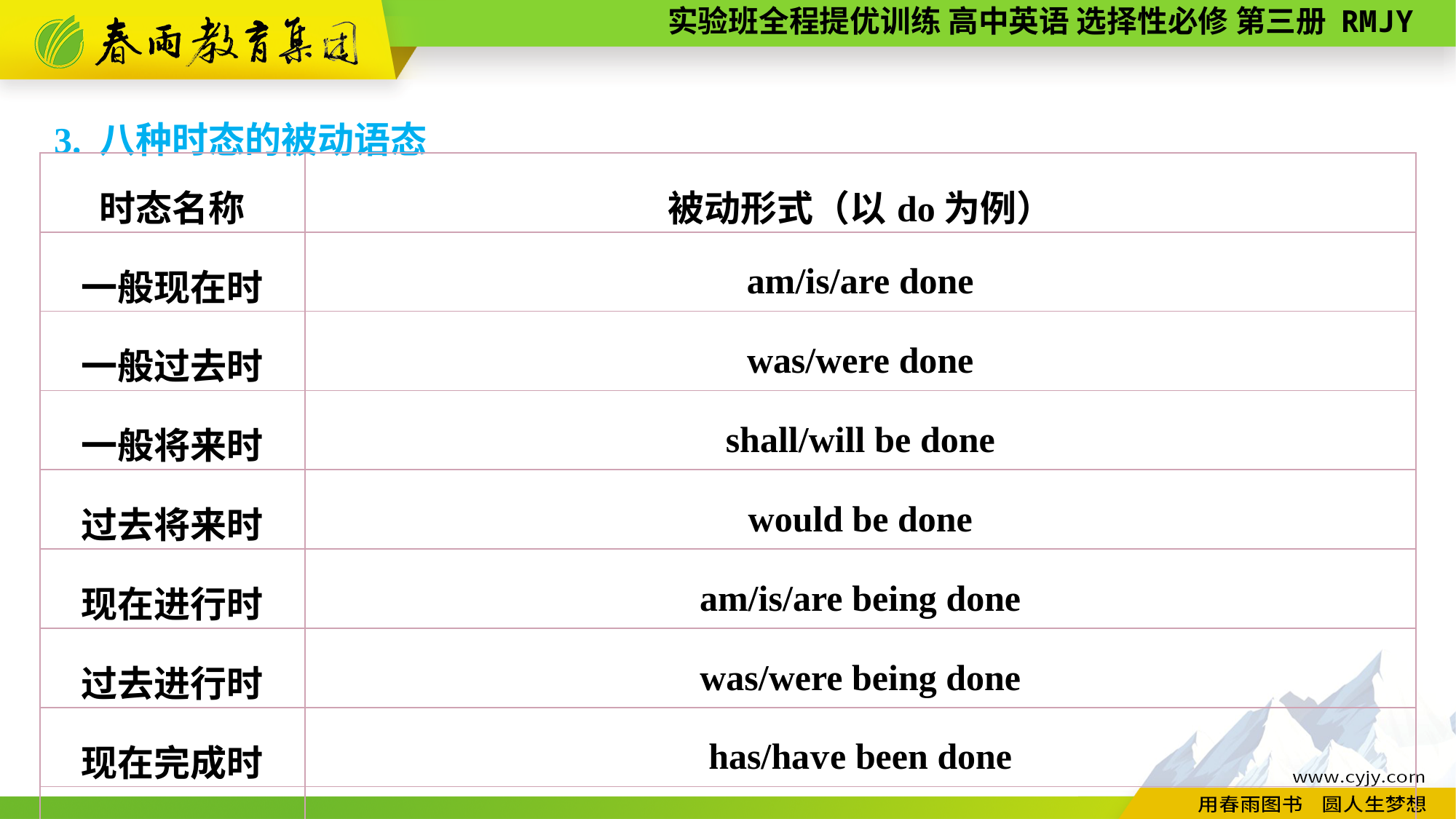

3. 八种时态的被动语态
| 时态名称 | 被动形式（以do为例） |
| --- | --- |
| 一般现在时 | am/is/are done |
| 一般过去时 | was/were done |
| 一般将来时 | shall/will be done |
| 过去将来时 | would be done |
| 现在进行时 | am/is/are being done |
| 过去进行时 | was/were being done |
| 现在完成时 | has/have been done |
| 过去完成时 | had been done |